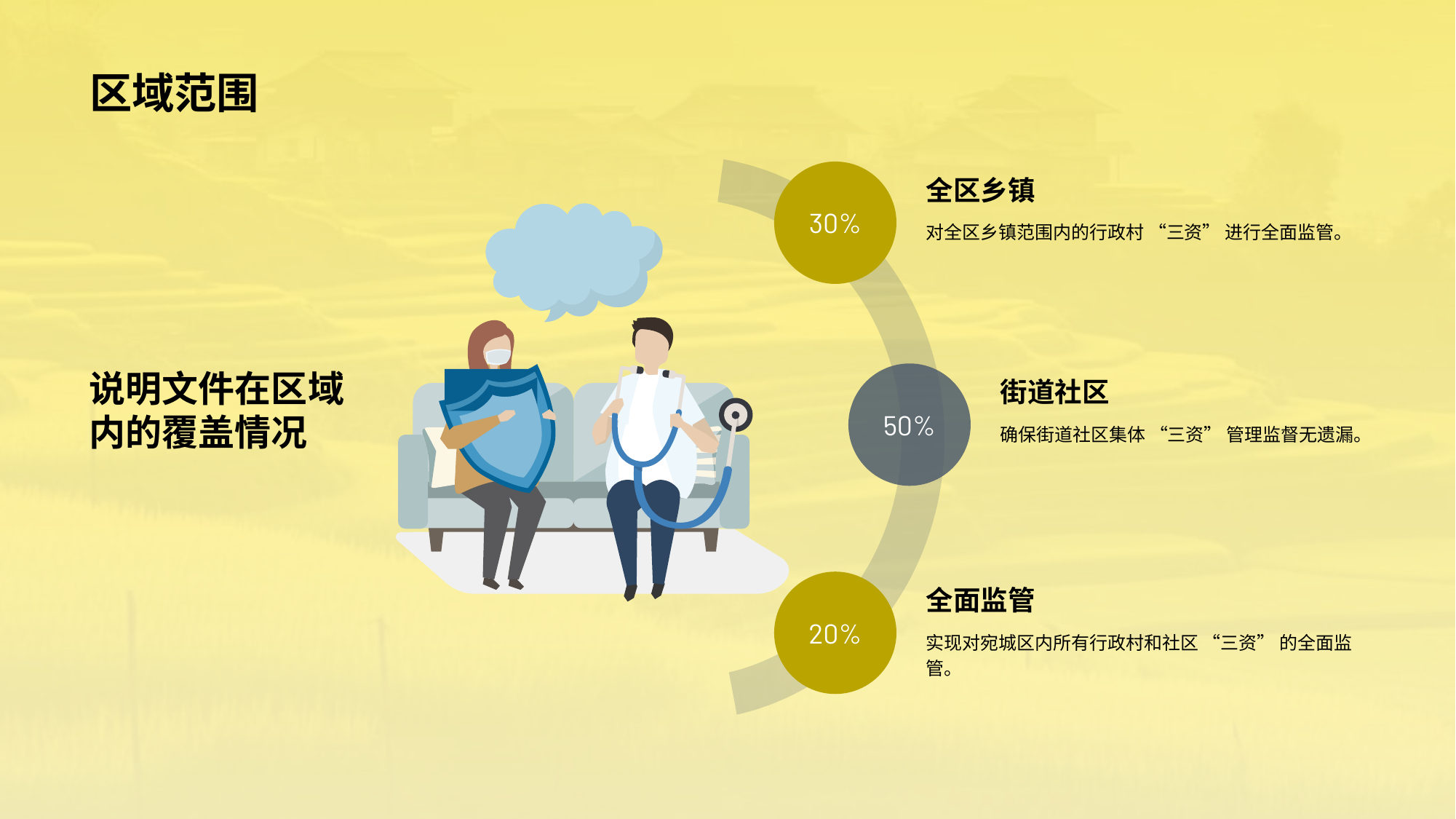

# 区域范围
全区乡镇
30%
对全区乡镇范围内的行政村 “三资” 进行全面监管。

说明文件在区域内的覆盖情况
街道社区
50%
确保街道社区集体 “三资” 管理监督无遗漏。
全面监管
20%
实现对宛城区内所有行政村和社区 “三资” 的全面监管。